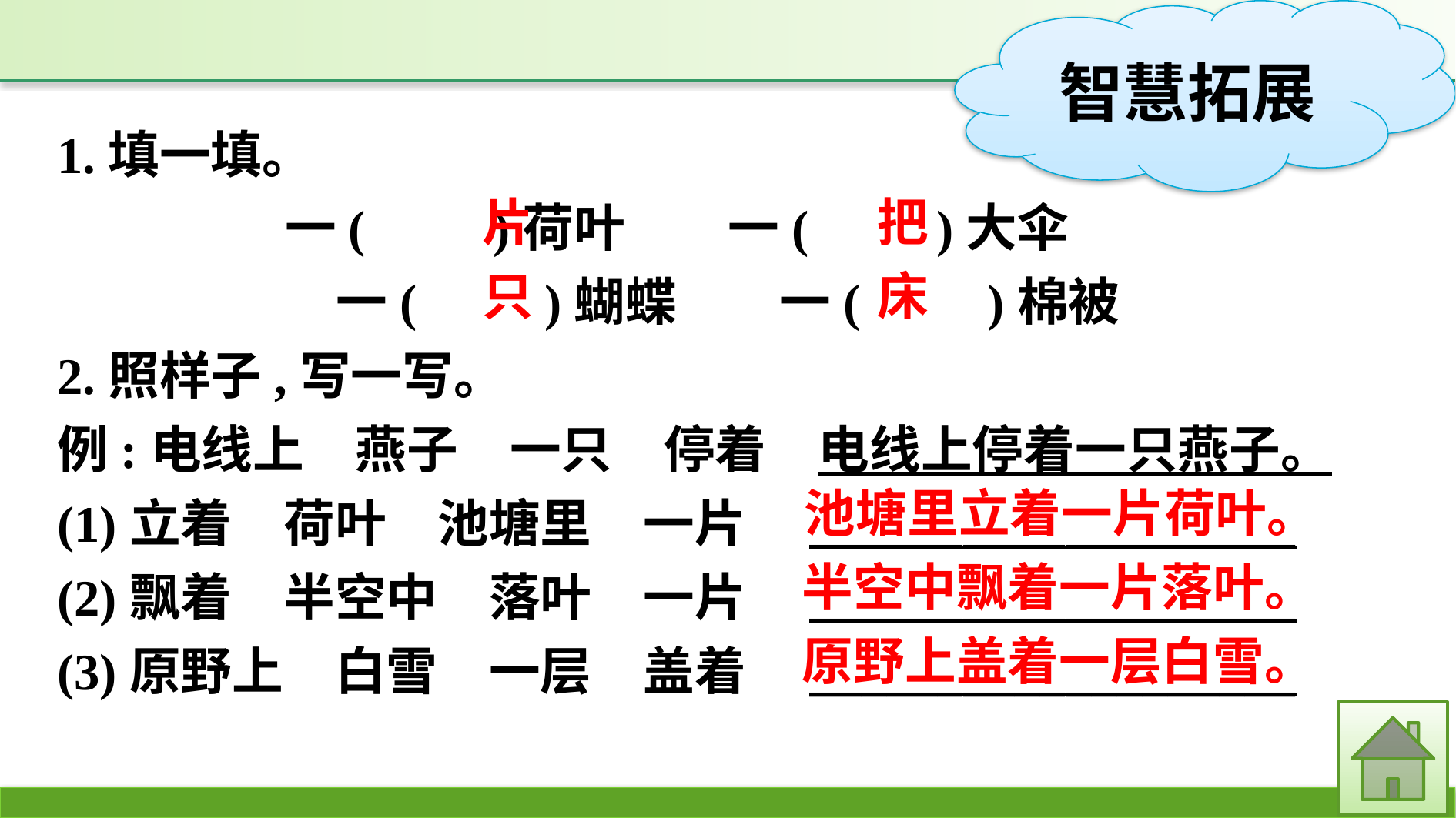

1.填一填。
一(　　)荷叶　　一(　　)大伞
一(　　)蝴蝶　　一(　　)棉被
2.照样子,写一写。
例:电线上　燕子　一只　停着　电线上停着一只燕子。
(1)立着　荷叶　池塘里　一片　___________________
(2)飘着　半空中　落叶　一片　___________________
(3)原野上　白雪　一层　盖着　___________________
把
片
床
只
池塘里立着一片荷叶。
半空中飘着一片落叶。
原野上盖着一层白雪。